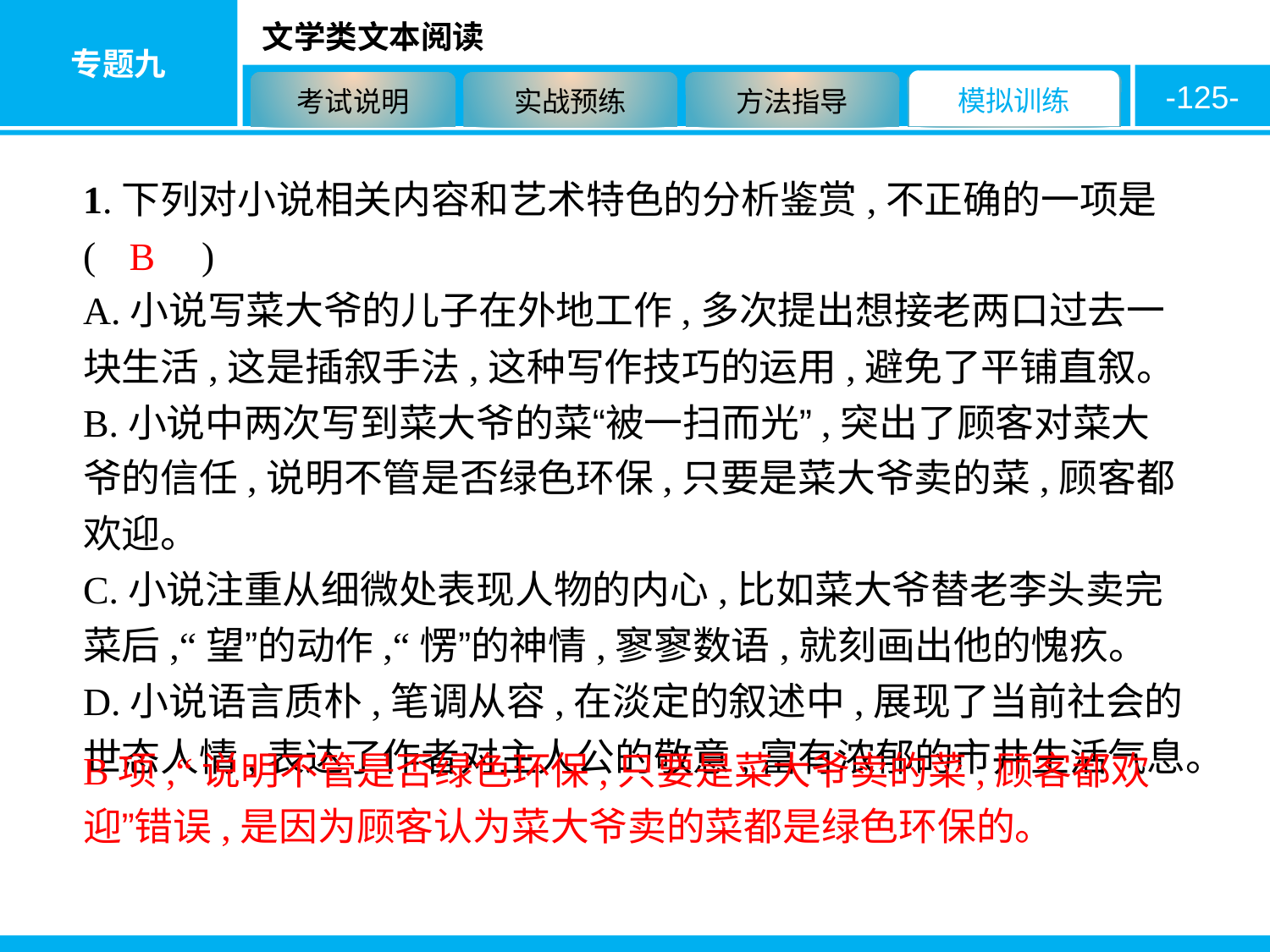

-125-
1.下列对小说相关内容和艺术特色的分析鉴赏,不正确的一项是 ( 　　)
A.小说写菜大爷的儿子在外地工作,多次提出想接老两口过去一块生活,这是插叙手法,这种写作技巧的运用,避免了平铺直叙。
B.小说中两次写到菜大爷的菜“被一扫而光”,突出了顾客对菜大爷的信任,说明不管是否绿色环保,只要是菜大爷卖的菜,顾客都欢迎。
C.小说注重从细微处表现人物的内心,比如菜大爷替老李头卖完菜后,“望”的动作,“愣”的神情,寥寥数语,就刻画出他的愧疚。
D.小说语言质朴,笔调从容,在淡定的叙述中,展现了当前社会的世态人情,表达了作者对主人公的敬意,富有浓郁的市井生活气息。
B
B项,“说明不管是否绿色环保,只要是菜大爷卖的菜,顾客都欢迎”错误,是因为顾客认为菜大爷卖的菜都是绿色环保的。